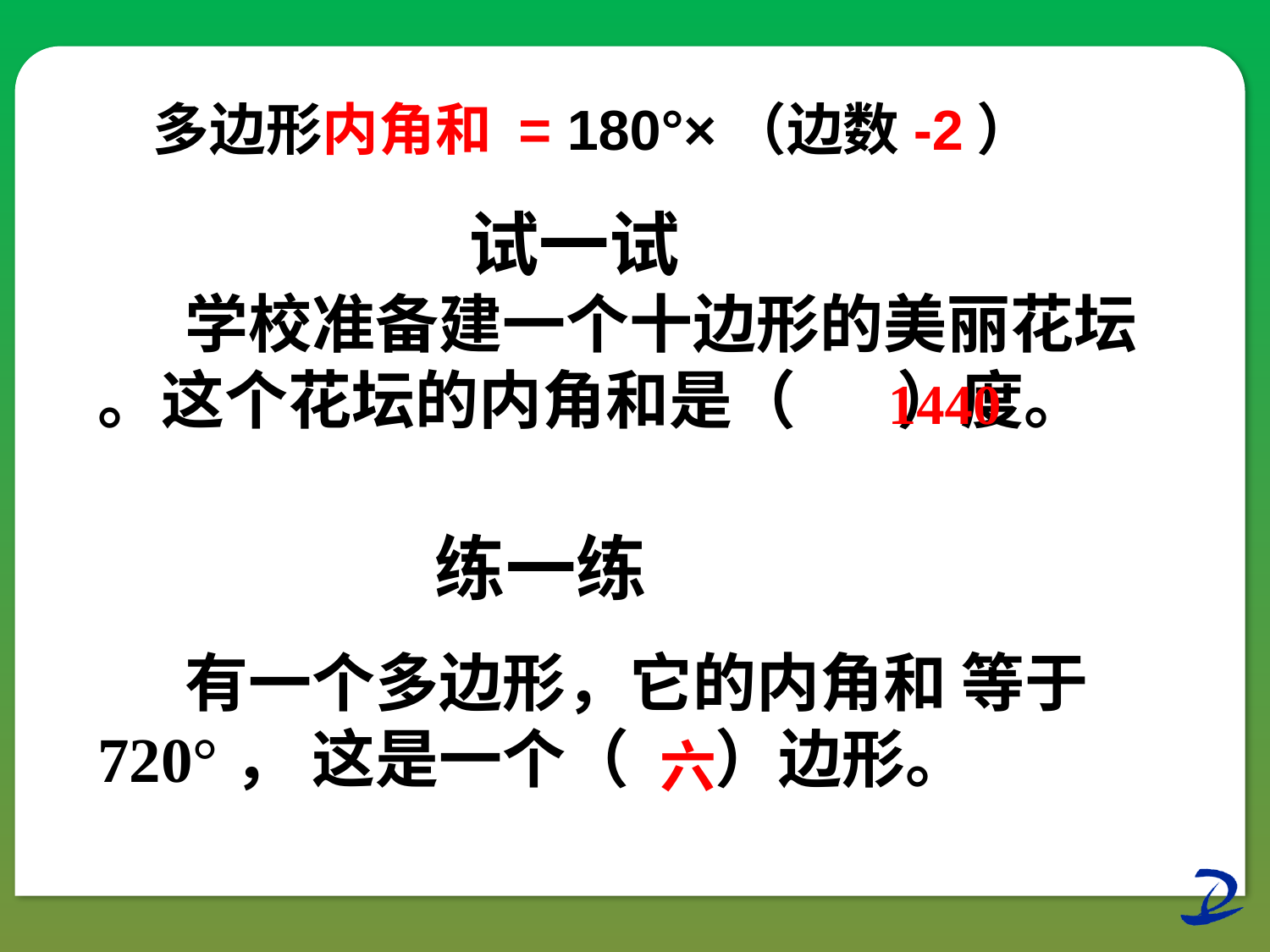

多边形内角和 = 180°×（边数-2）
    　 试一试
     学校准备建一个十边形的美丽花坛 。这个花坛的内角和是（       ）度。
1440
                     练一练
     有一个多边形，它的内角和 等于720°， 这是一个（      ）边形。
六